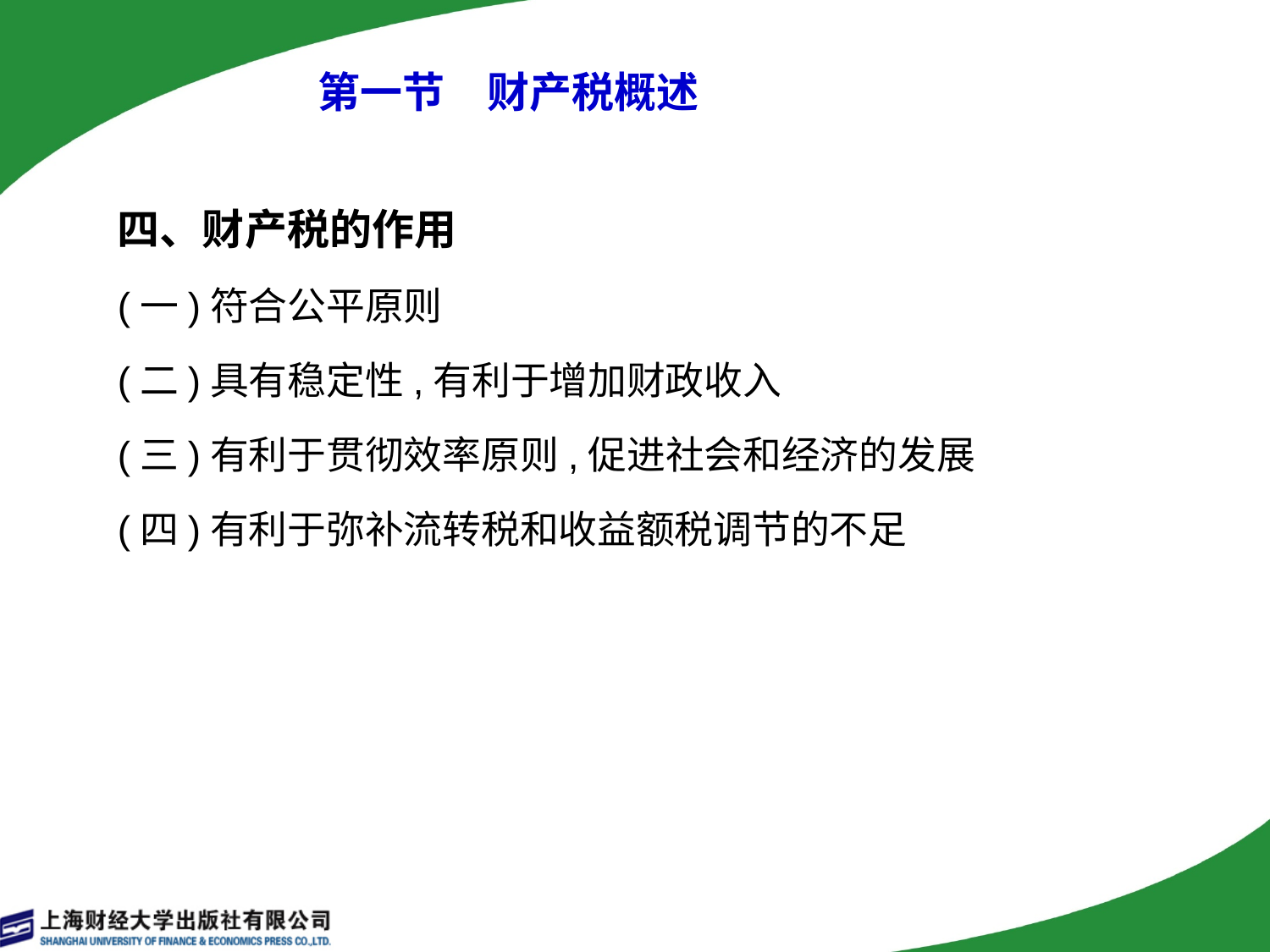

# 第一节　财产税概述
四、财产税的作用
(一)符合公平原则
(二)具有稳定性,有利于增加财政收入
(三)有利于贯彻效率原则,促进社会和经济的发展
(四)有利于弥补流转税和收益额税调节的不足